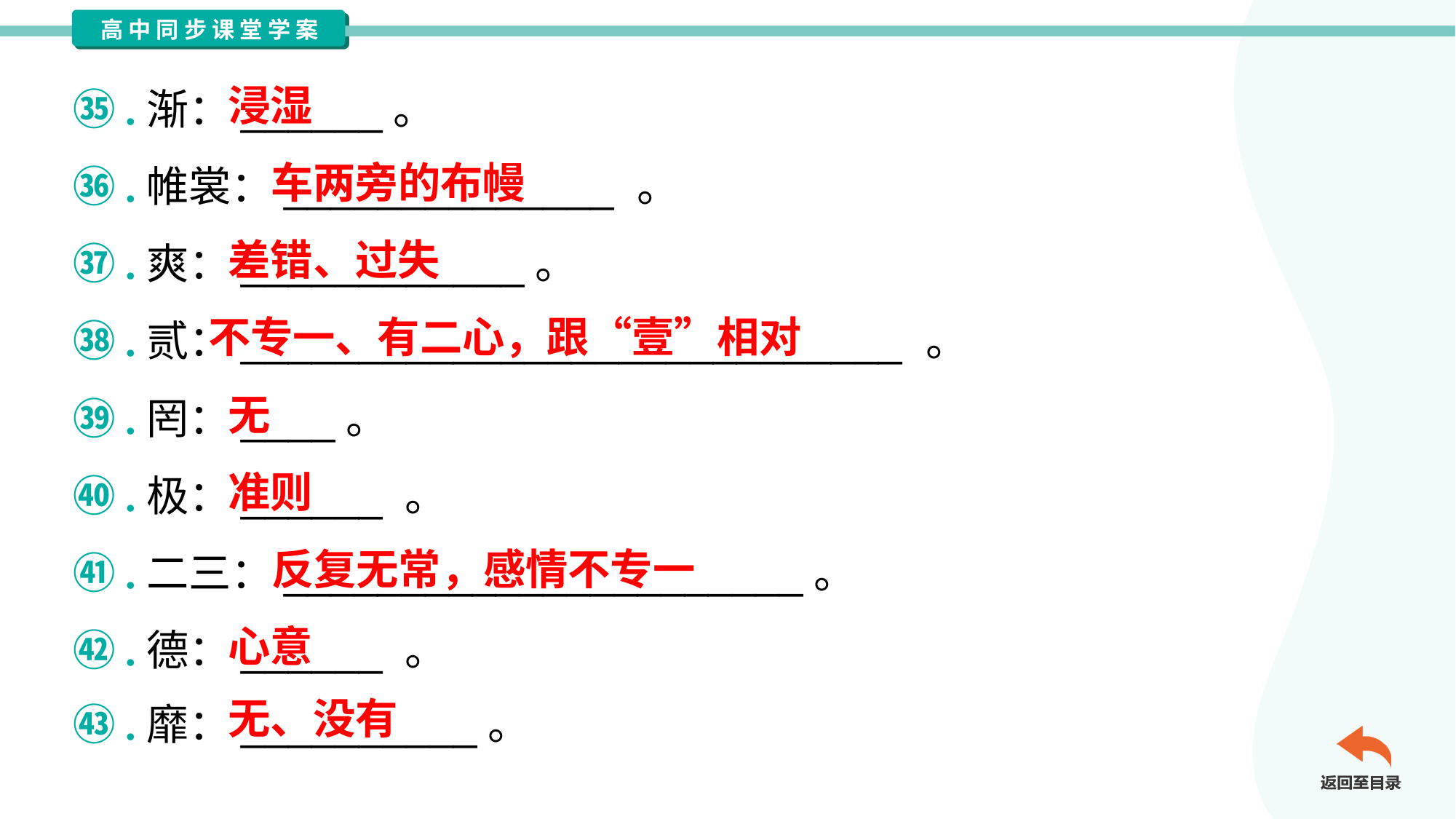

浸湿
㉟.渐：______。
㊱.帷裳：______________ 。
㊲.爽：____________。
㊳.贰：____________________________ 。
㊴.罔：____。
㊵.极：______ 。
㊶.二三：______________________。
㊷.德：______ 。
㊸.靡：__________。
车两旁的布幔
差错、过失
不专一、有二心，跟“壹”相对
无
准则
反复无常，感情不专一
心意
无、没有